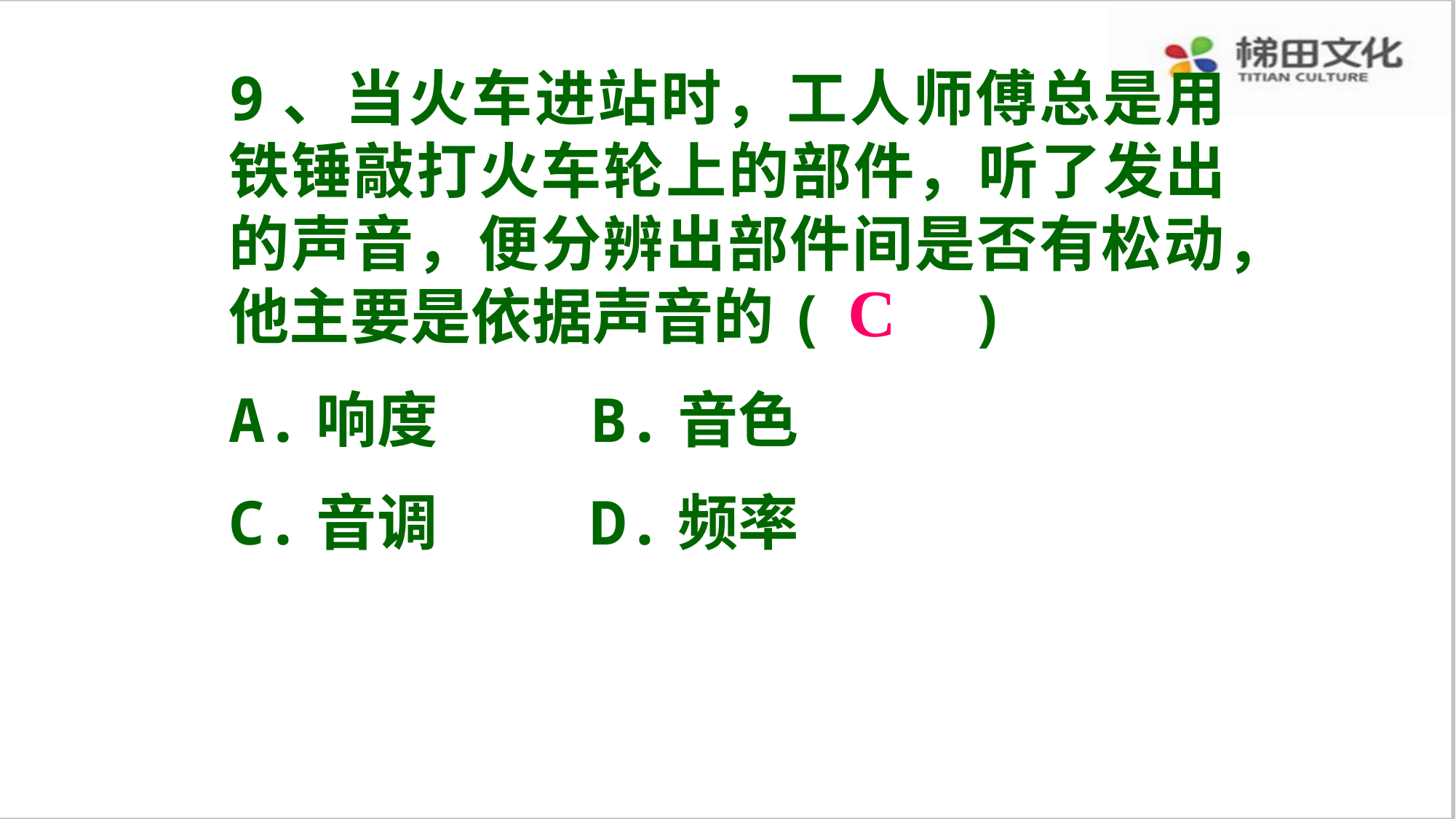

9、当火车进站时，工人师傅总是用铁锤敲打火车轮上的部件，听了发出的声音，便分辨出部件间是否有松动，他主要是依据声音的(    )
A.响度          B.音色
C.音调          D.频率

C